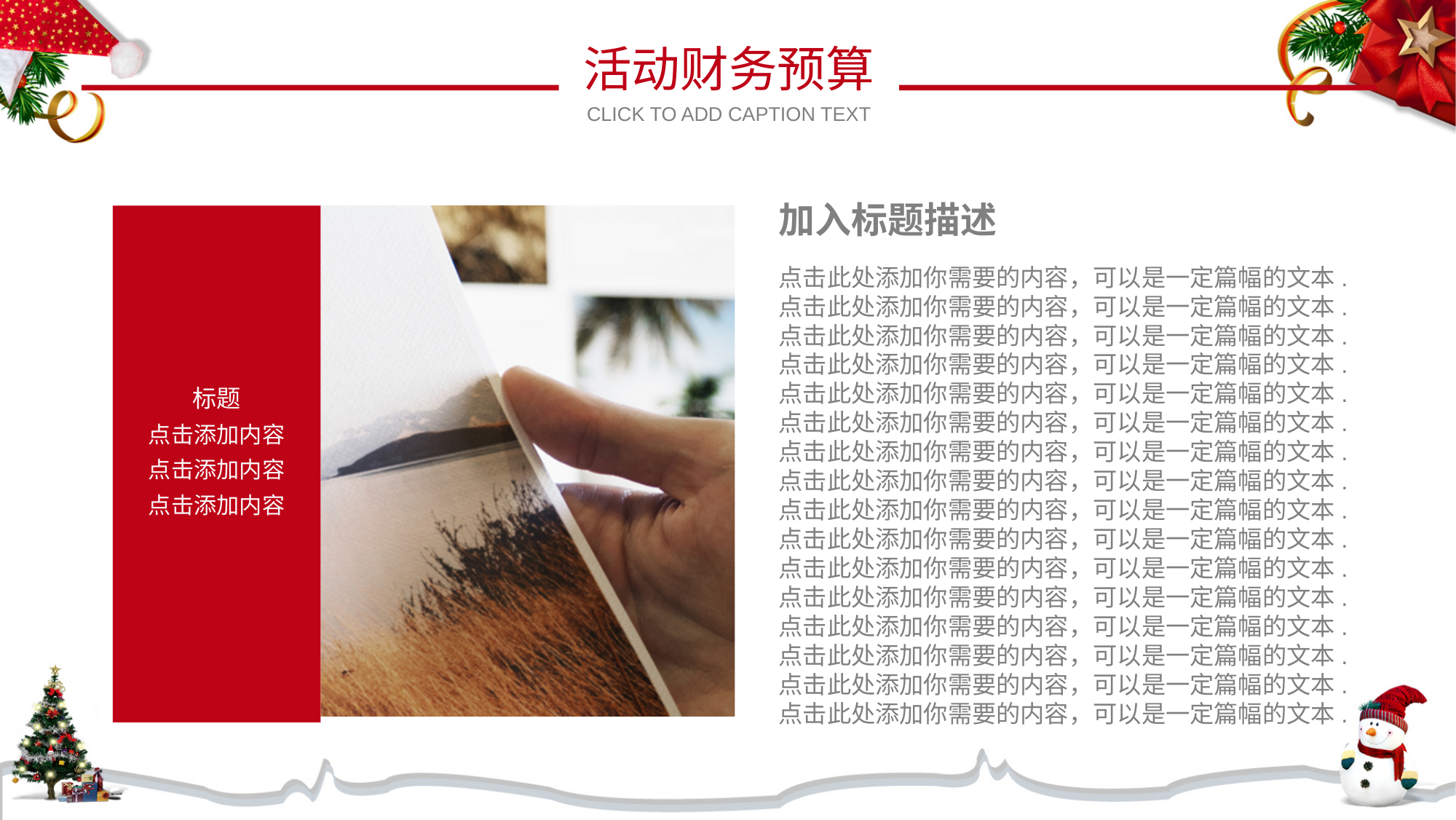

活动财务预算

CLICK TO ADD CAPTION TEXT
加入标题描述

点击此处添加你需要的内容，可以是一定篇幅的文本.点击此处添加你需要的内容，可以是一定篇幅的文本.点击此处添加你需要的内容，可以是一定篇幅的文本.点击此处添加你需要的内容，可以是一定篇幅的文本.
点击此处添加你需要的内容，可以是一定篇幅的文本.点击此处添加你需要的内容，可以是一定篇幅的文本.点击此处添加你需要的内容，可以是一定篇幅的文本.点击此处添加你需要的内容，可以是一定篇幅的文本.
点击此处添加你需要的内容，可以是一定篇幅的文本.点击此处添加你需要的内容，可以是一定篇幅的文本.点击此处添加你需要的内容，可以是一定篇幅的文本.点击此处添加你需要的内容，可以是一定篇幅的文本.
点击此处添加你需要的内容，可以是一定篇幅的文本.点击此处添加你需要的内容，可以是一定篇幅的文本.点击此处添加你需要的内容，可以是一定篇幅的文本.点击此处添加你需要的内容，可以是一定篇幅的文本.

标题
点击添加内容
点击添加内容
点击添加内容